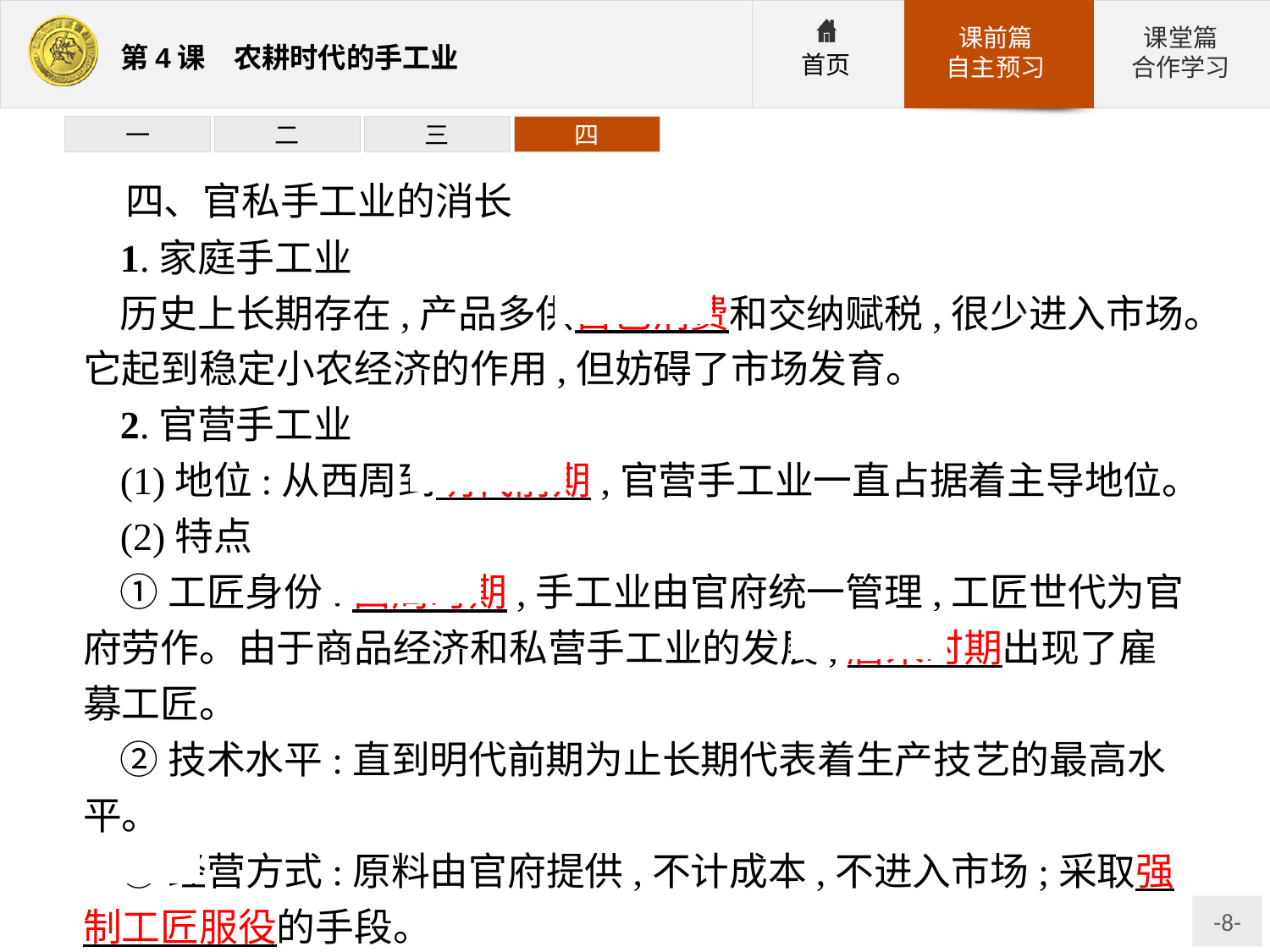

一
二
三
四
四、官私手工业的消长
1.家庭手工业
历史上长期存在,产品多供自己消费和交纳赋税,很少进入市场。它起到稳定小农经济的作用,但妨碍了市场发育。
2.官营手工业
(1)地位:从西周到明代前期,官营手工业一直占据着主导地位。
(2)特点
①工匠身份:西周时期,手工业由官府统一管理,工匠世代为官府劳作。由于商品经济和私营手工业的发展,唐宋时期出现了雇募工匠。
②技术水平:直到明代前期为止长期代表着生产技艺的最高水平。
③经营方式:原料由官府提供,不计成本,不进入市场;采取强制工匠服役的手段。